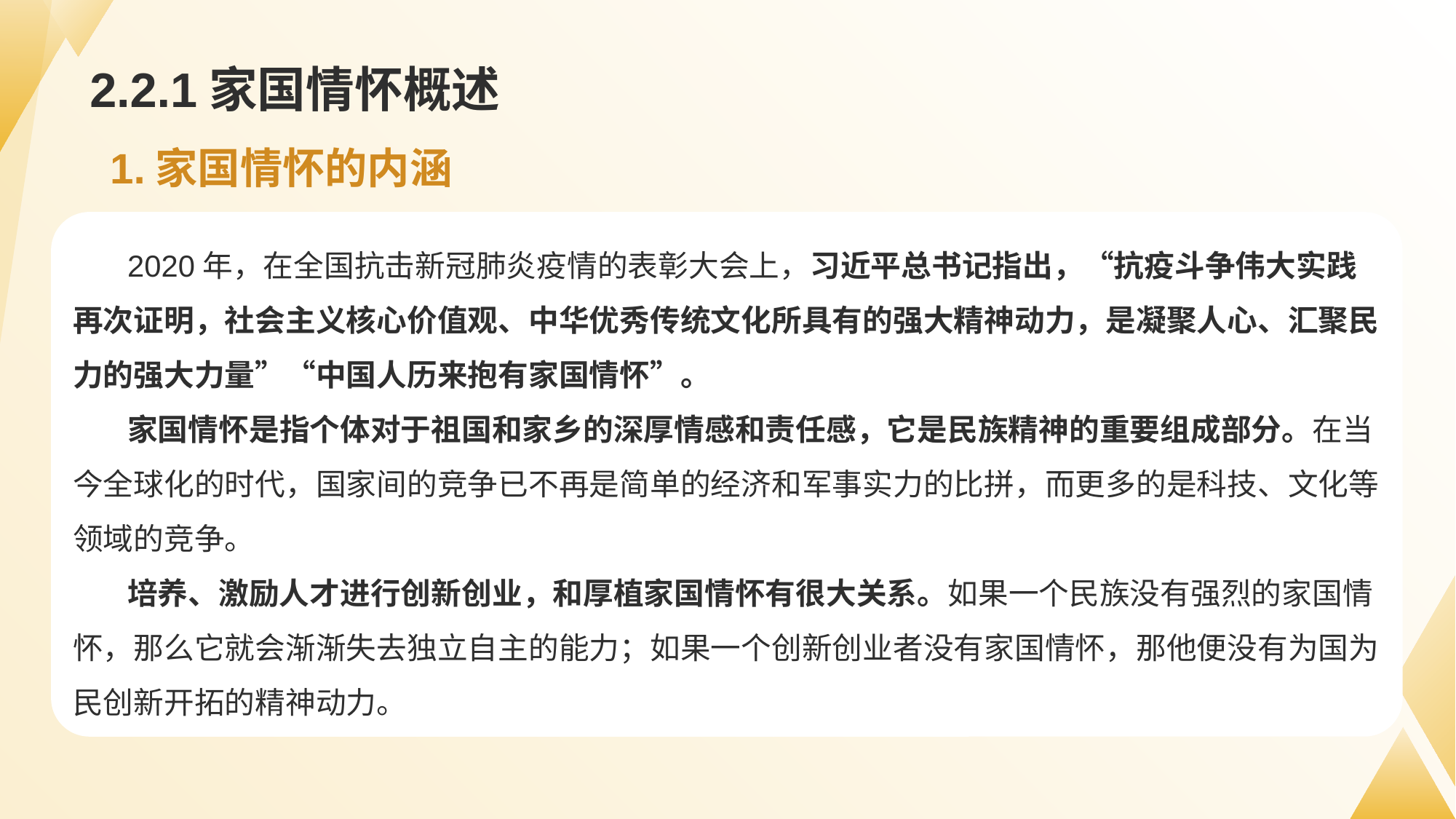

# 2.2.1家国情怀概述
1.家国情怀的内涵
2020年，在全国抗击新冠肺炎疫情的表彰大会上，习近平总书记指出，“抗疫斗争伟大实践再次证明，社会主义核心价值观、中华优秀传统文化所具有的强大精神动力，是凝聚人心、汇聚民力的强大力量”“中国人历来抱有家国情怀”。
家国情怀是指个体对于祖国和家乡的深厚情感和责任感，它是民族精神的重要组成部分。在当今全球化的时代，国家间的竞争已不再是简单的经济和军事实力的比拼，而更多的是科技、文化等领域的竞争。
培养、激励人才进行创新创业，和厚植家国情怀有很大关系。如果一个民族没有强烈的家国情怀，那么它就会渐渐失去独立自主的能力；如果一个创新创业者没有家国情怀，那他便没有为国为民创新开拓的精神动力。